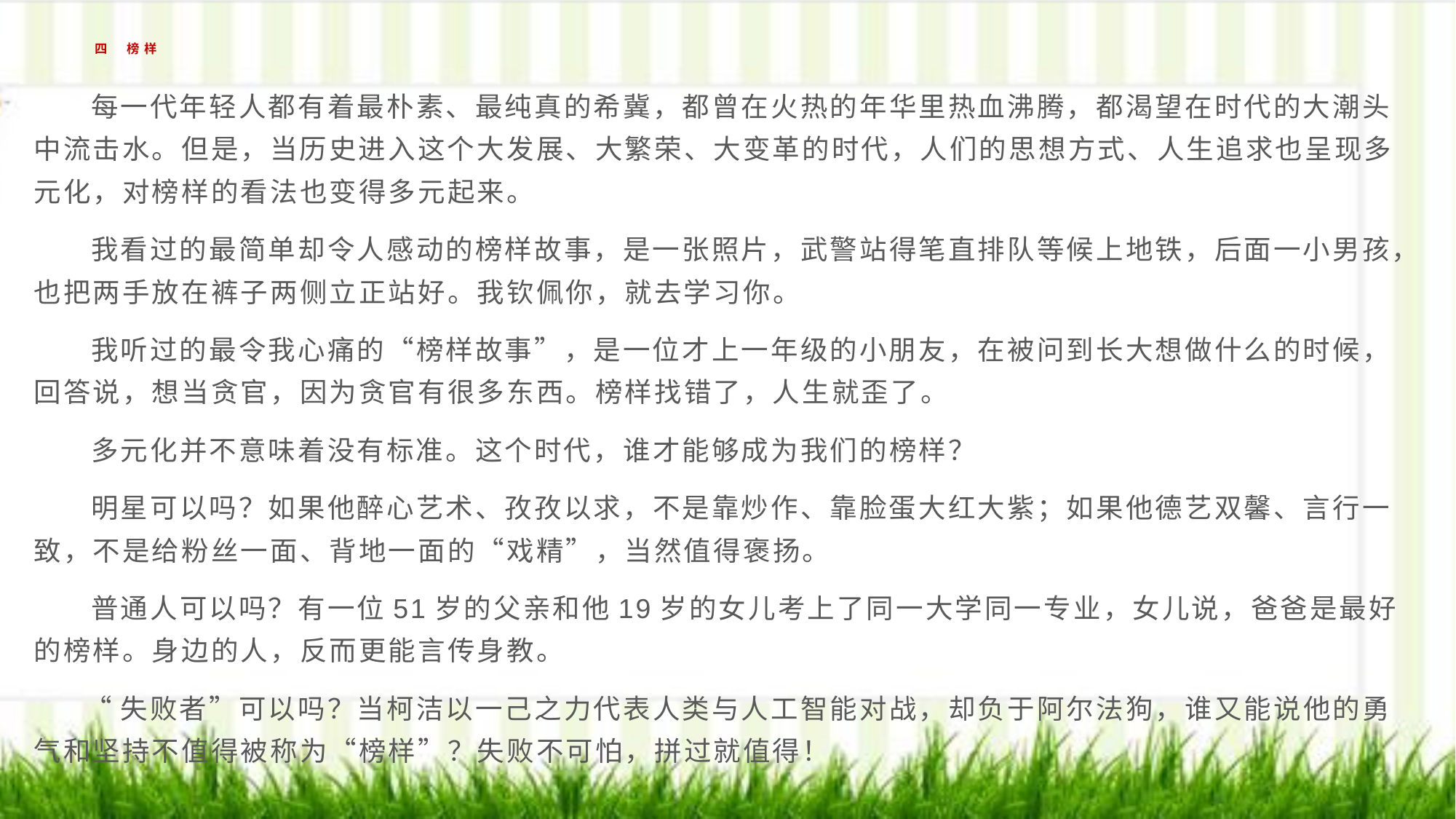

# 四  榜样
      每一代年轻人都有着最朴素、最纯真的希冀，都曾在火热的年华里热血沸腾，都渴望在时代的大潮头中流击水。但是，当历史进入这个大发展、大繁荣、大变革的时代，人们的思想方式、人生追求也呈现多元化，对榜样的看法也变得多元起来。
      我看过的最简单却令人感动的榜样故事，是一张照片，武警站得笔直排队等候上地铁，后面一小男孩，也把两手放在裤子两侧立正站好。我钦佩你，就去学习你。
      我听过的最令我心痛的“榜样故事”，是一位才上一年级的小朋友，在被问到长大想做什么的时候，回答说，想当贪官，因为贪官有很多东西。榜样找错了，人生就歪了。
      多元化并不意味着没有标准。这个时代，谁才能够成为我们的榜样？
      明星可以吗？如果他醉心艺术、孜孜以求，不是靠炒作、靠脸蛋大红大紫；如果他德艺双馨、言行一致，不是给粉丝一面、背地一面的“戏精”，当然值得褒扬。
      普通人可以吗？有一位51岁的父亲和他19岁的女儿考上了同一大学同一专业，女儿说，爸爸是最好的榜样。身边的人，反而更能言传身教。
      “失败者”可以吗？当柯洁以一己之力代表人类与人工智能对战，却负于阿尔法狗，谁又能说他的勇气和坚持不值得被称为“榜样”？失败不可怕，拼过就值得！